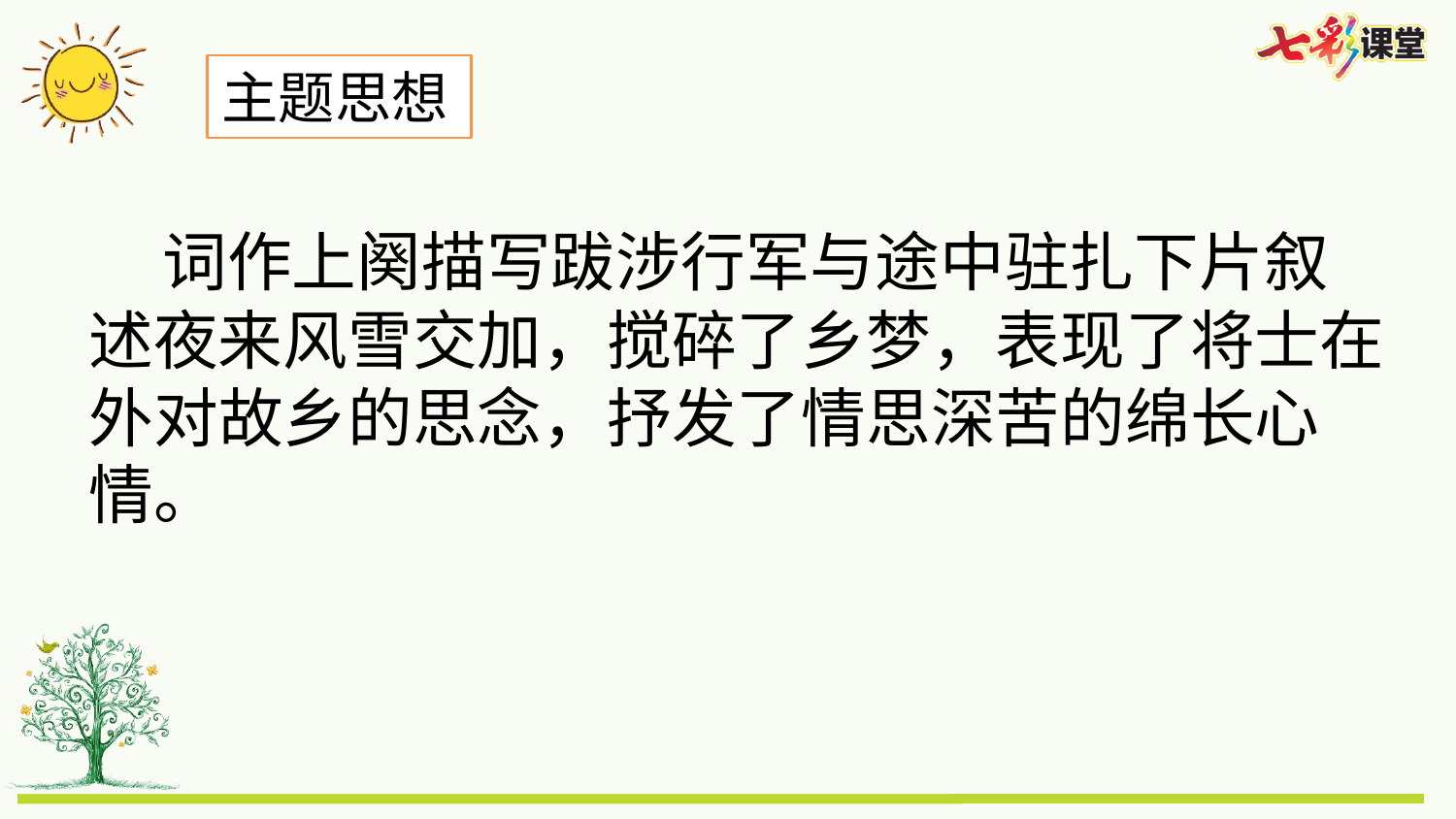

主题思想
    词作上阕描写跋涉行军与途中驻扎下片叙述夜来风雪交加，搅碎了乡梦，表现了将士在外对故乡的思念，抒发了情思深苦的绵长心情。